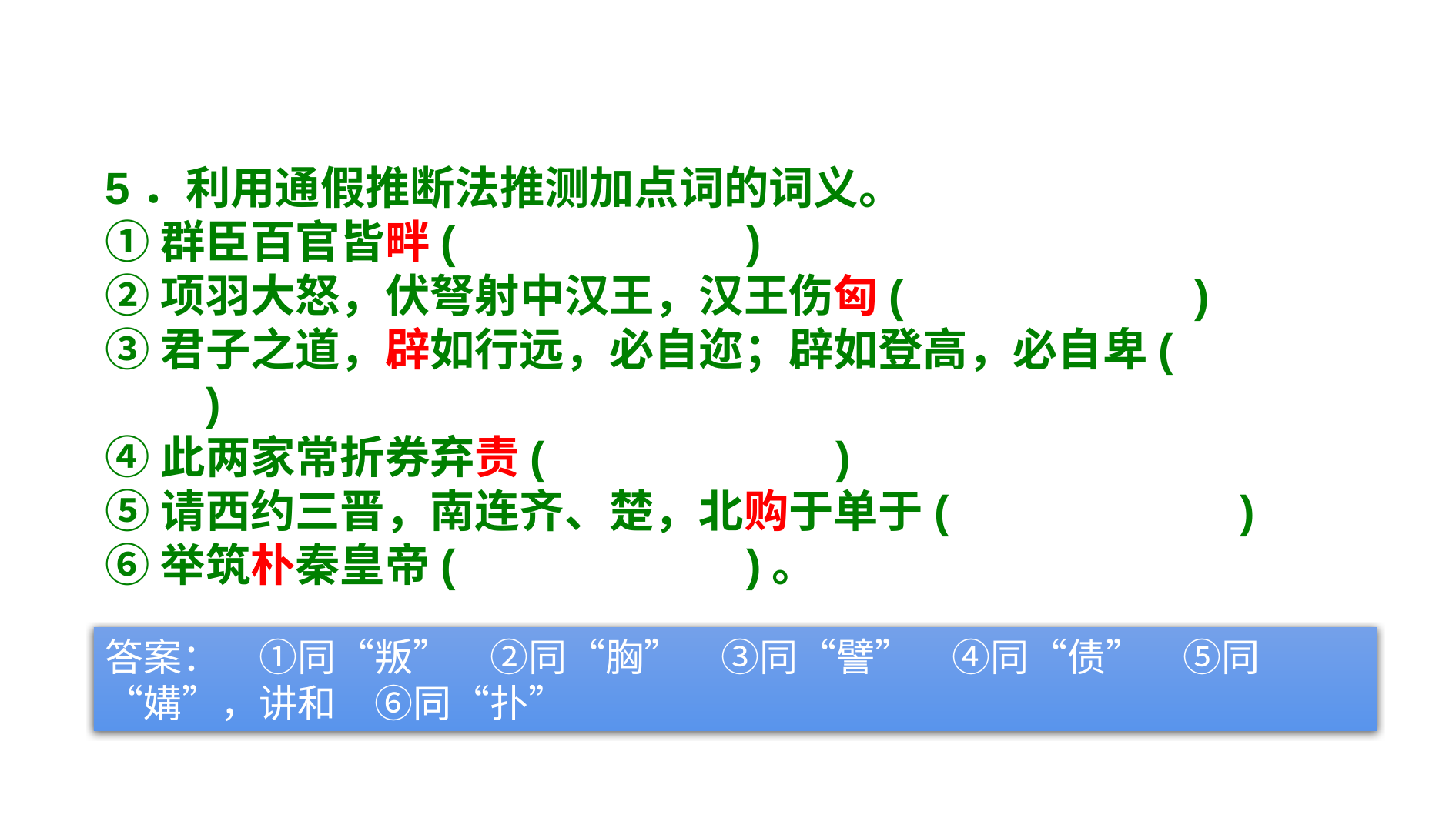

5．利用通假推断法推测加点词的词义。
①群臣百官皆畔(　　　　　　)
②项羽大怒，伏弩射中汉王，汉王伤匈(　　　　　　)
③君子之道，辟如行远，必自迩；辟如登高，必自卑(　　　　　　)
④此两家常折券弃责(　　　　　　)
⑤请西约三晋，南连齐、楚，北购于单于(　　　　　　)
⑥举筑朴秦皇帝(　　　　　　)。
答案：　①同“叛”　②同“胸”　③同“譬”　④同“债”　⑤同“媾”，讲和　⑥同“扑”